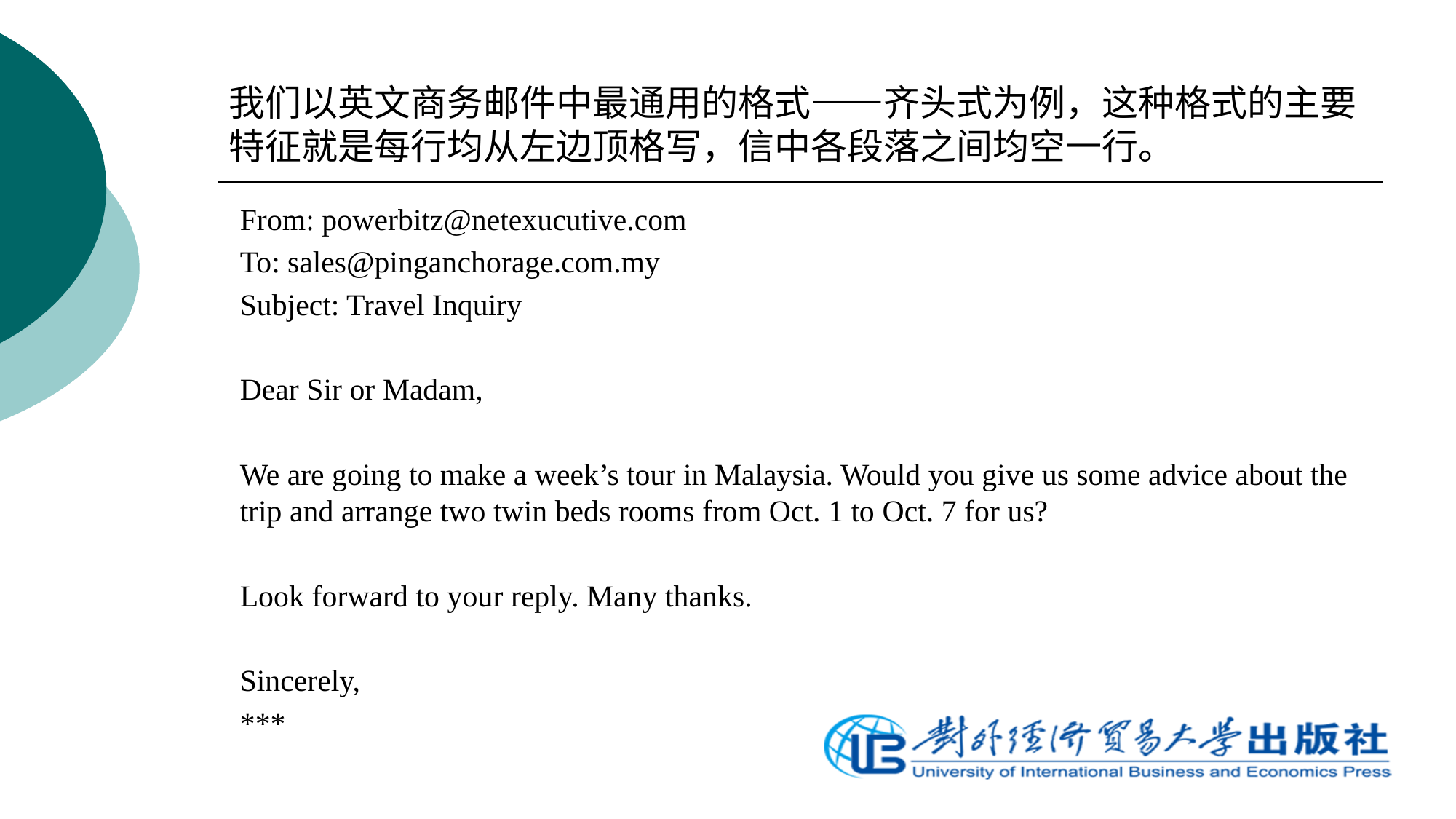

# 我们以英文商务邮件中最通用的格式——齐头式为例，这种格式的主要特征就是每行均从左边顶格写，信中各段落之间均空一行。
From: powerbitz@netexucutive.com
To: sales@pinganchorage.com.my
Subject: Travel Inquiry

Dear Sir or Madam,

We are going to make a week’s tour in Malaysia. Would you give us some advice about the trip and arrange two twin beds rooms from Oct. 1 to Oct. 7 for us?

Look forward to your reply. Many thanks.

Sincerely,
***